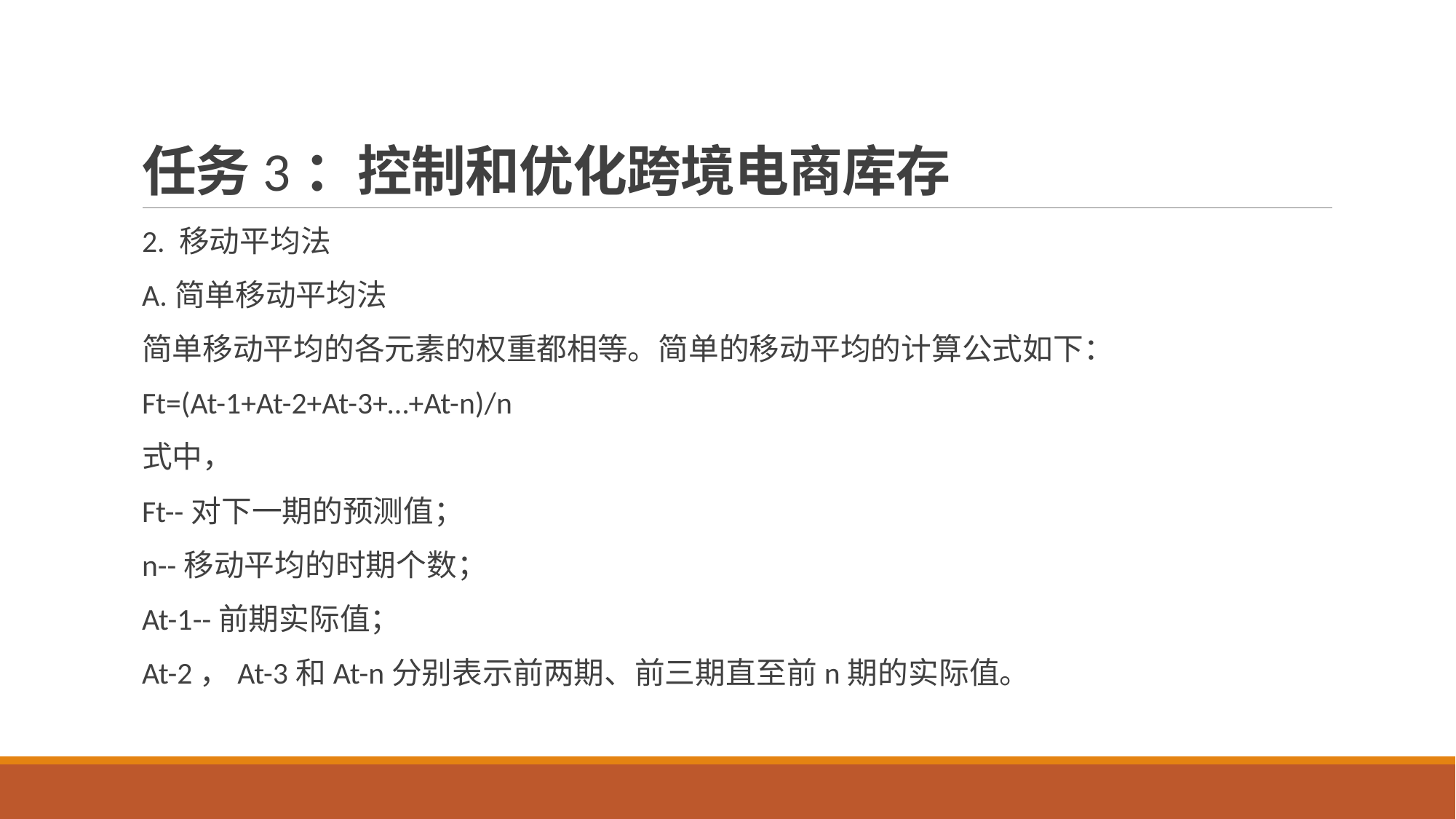

# 任务3：控制和优化跨境电商库存
2. 移动平均法
A.简单移动平均法
简单移动平均的各元素的权重都相等。简单的移动平均的计算公式如下：
Ft=(At-1+At-2+At-3+…+At-n)/n
式中，
Ft--对下一期的预测值；
n--移动平均的时期个数；
At-1--前期实际值；
At-2，At-3和At-n分别表示前两期、前三期直至前n期的实际值。